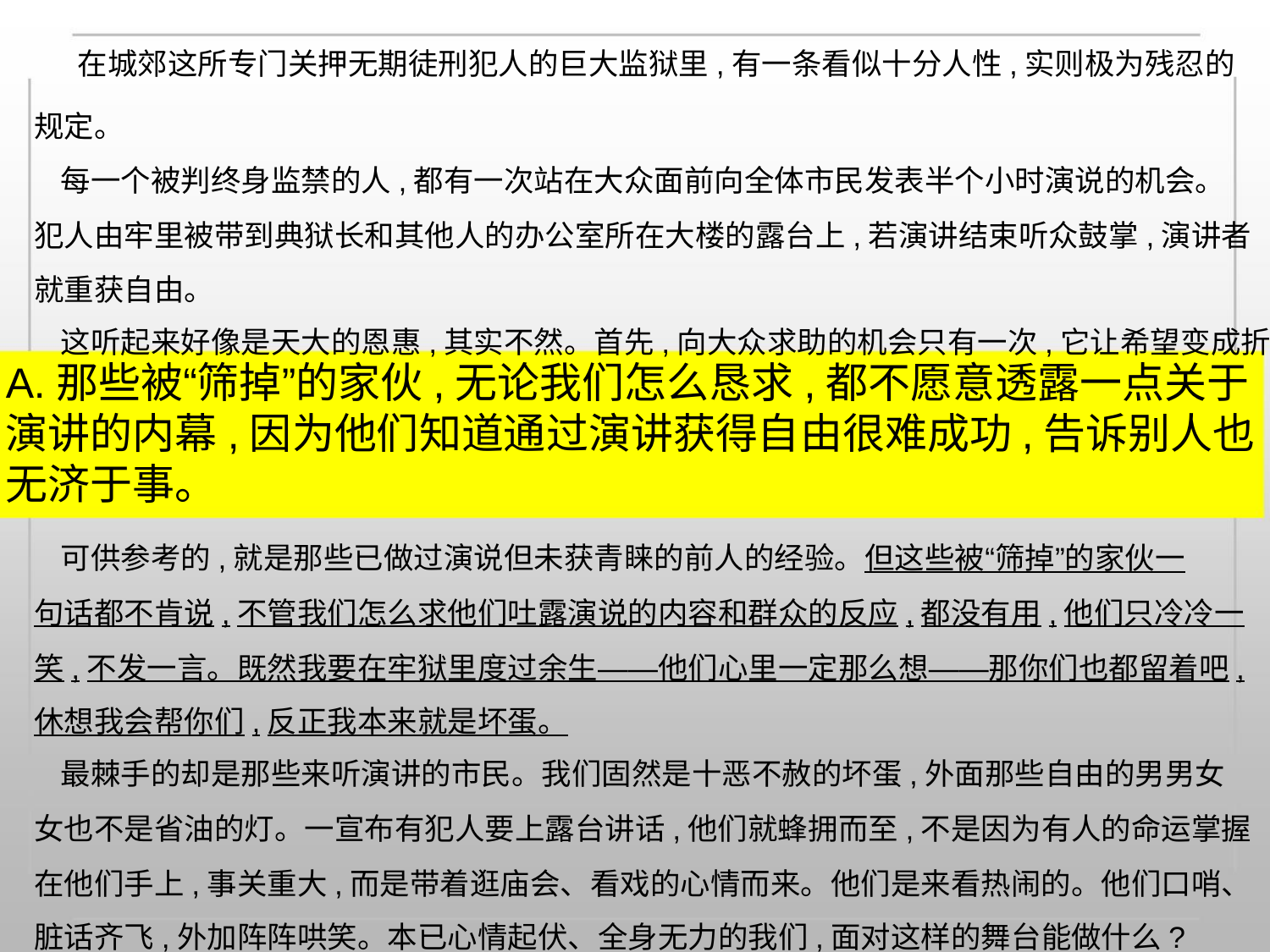

在城郊这所专门关押无期徒刑犯人的巨大监狱里,有一条看似十分人性,实则极为残忍的
规定。
每一个被判终身监禁的人,都有一次站在大众面前向全体市民发表半个小时演说的机会。
犯人由牢里被带到典狱长和其他人的办公室所在大楼的露台上,若演讲结束听众鼓掌,演讲者
就重获自由。
这听起来好像是天大的恩惠,其实不然。首先,向大众求助的机会只有一次,它让希望变成折
A.那些被“筛掉”的家伙,无论我们怎么恳求,都不愿意透露一点关于
演讲的内幕,因为他们知道通过演讲获得自由很难成功,告诉别人也
无济于事。
可供参考的,就是那些已做过演说但未获青睐的前人的经验。但这些被“筛掉”的家伙一
句话都不肯说,不管我们怎么求他们吐露演说的内容和群众的反应,都没有用,他们只冷冷一
笑,不发一言。既然我要在牢狱里度过余生——他们心里一定那么想——那你们也都留着吧,
休想我会帮你们,反正我本来就是坏蛋。
最棘手的却是那些来听演讲的市民。我们固然是十恶不赦的坏蛋,外面那些自由的男男女
女也不是省油的灯。一宣布有犯人要上露台讲话,他们就蜂拥而至,不是因为有人的命运掌握
在他们手上,事关重大,而是带着逛庙会、看戏的心情而来。他们是来看热闹的。他们口哨、
脏话齐飞,外加阵阵哄笑。本已心情起伏、全身无力的我们,面对这样的舞台能做什么?